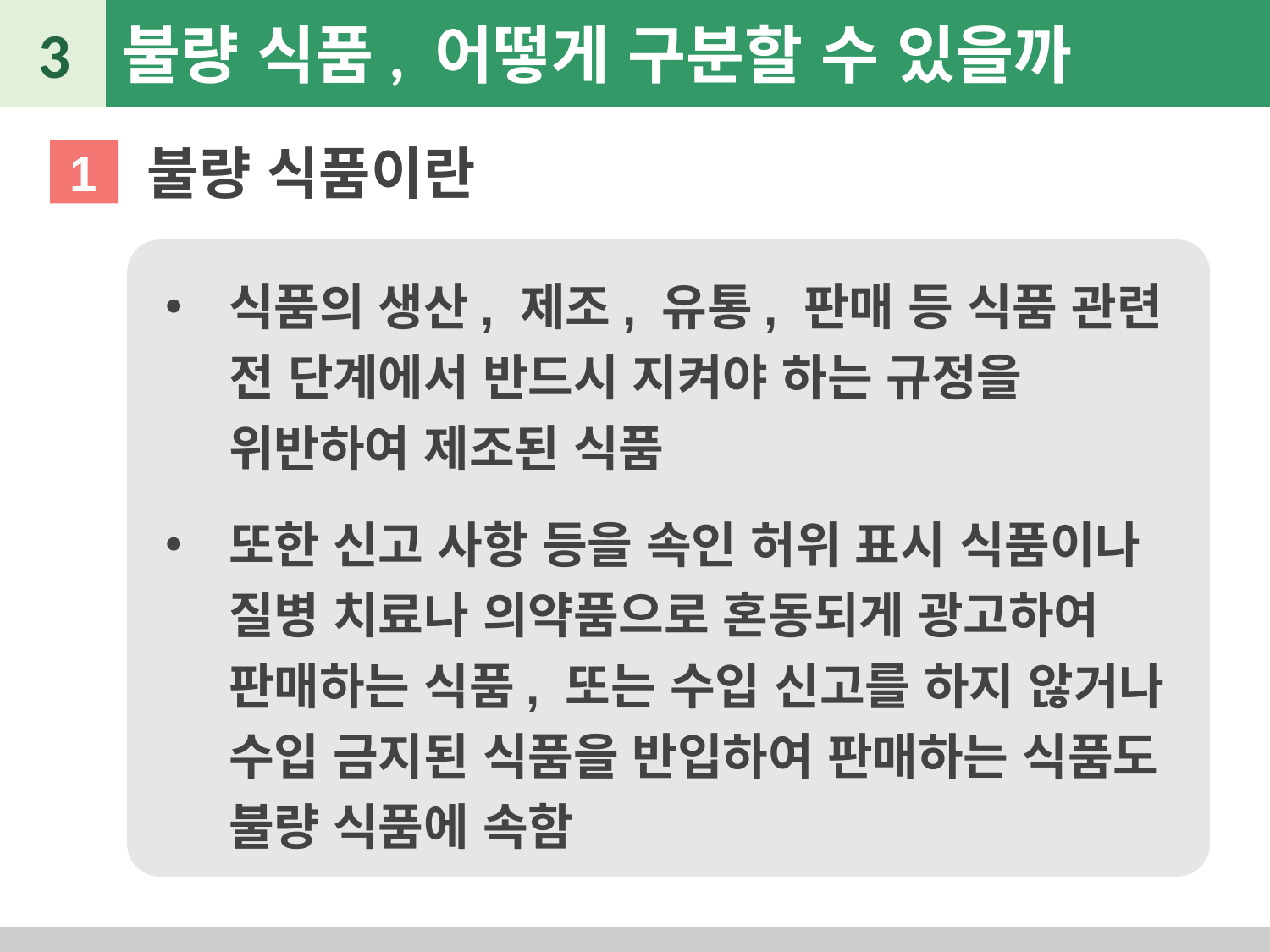

3
불량 식품, 어떻게 구분할 수 있을까
불량 식품이란
1

식품의 생산, 제조, 유통, 판매 등 식품 관련 전 단계에서 반드시 지켜야 하는 규정을 위반하여 제조된 식품
또한 신고 사항 등을 속인 허위 표시 식품이나 질병 치료나 의약품으로 혼동되게 광고하여 판매하는 식품, 또는 수입 신고를 하지 않거나 수입 금지된 식품을 반입하여 판매하는 식품도 불량 식품에 속함